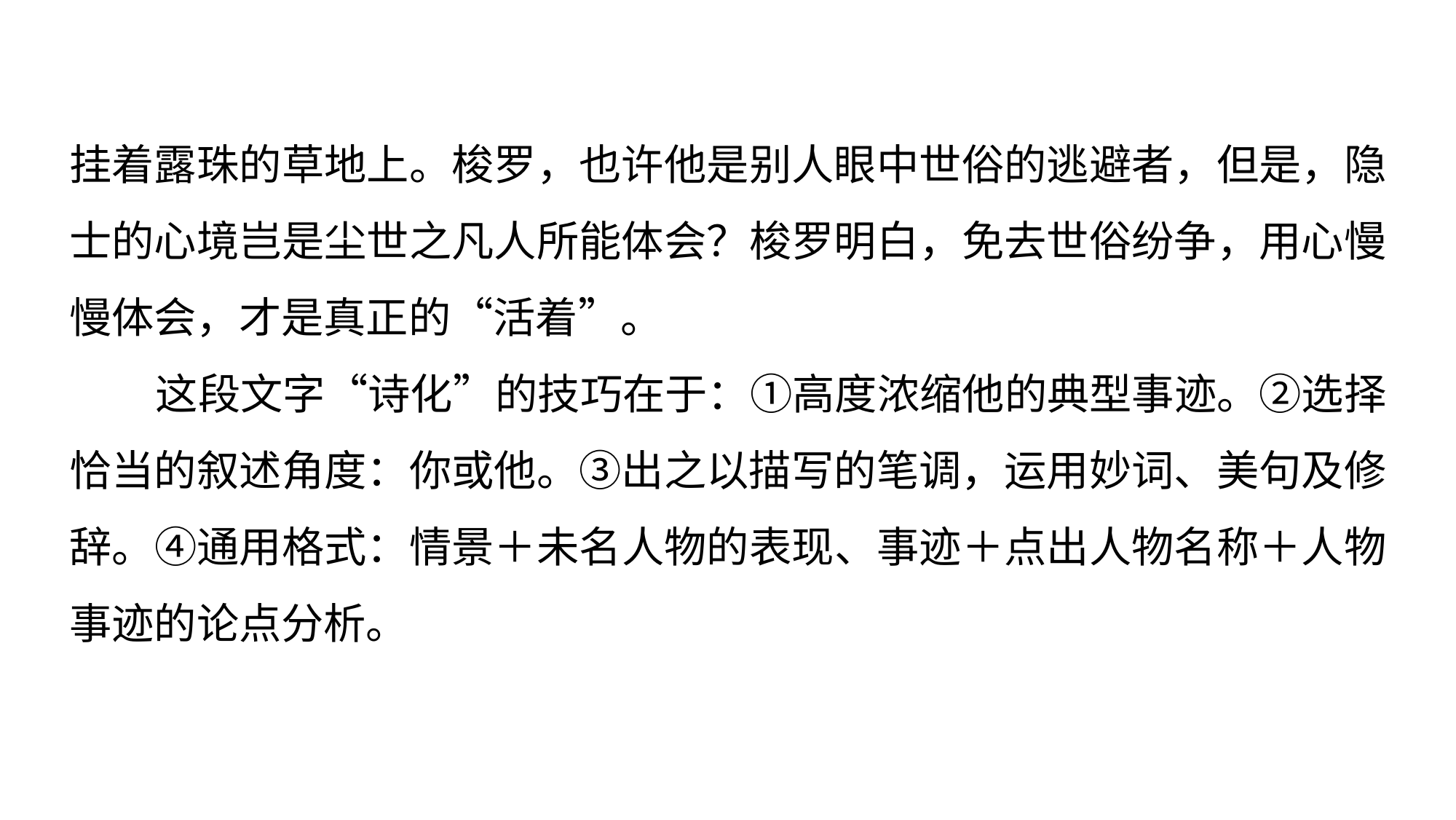

挂着露珠的草地上。梭罗，也许他是别人眼中世俗的逃避者，但是，隐士的心境岂是尘世之凡人所能体会？梭罗明白，免去世俗纷争，用心慢慢体会，才是真正的“活着”。
这段文字“诗化”的技巧在于：①高度浓缩他的典型事迹。②选择恰当的叙述角度：你或他。③出之以描写的笔调，运用妙词、美句及修辞。④通用格式：情景＋未名人物的表现、事迹＋点出人物名称＋人物事迹的论点分析。